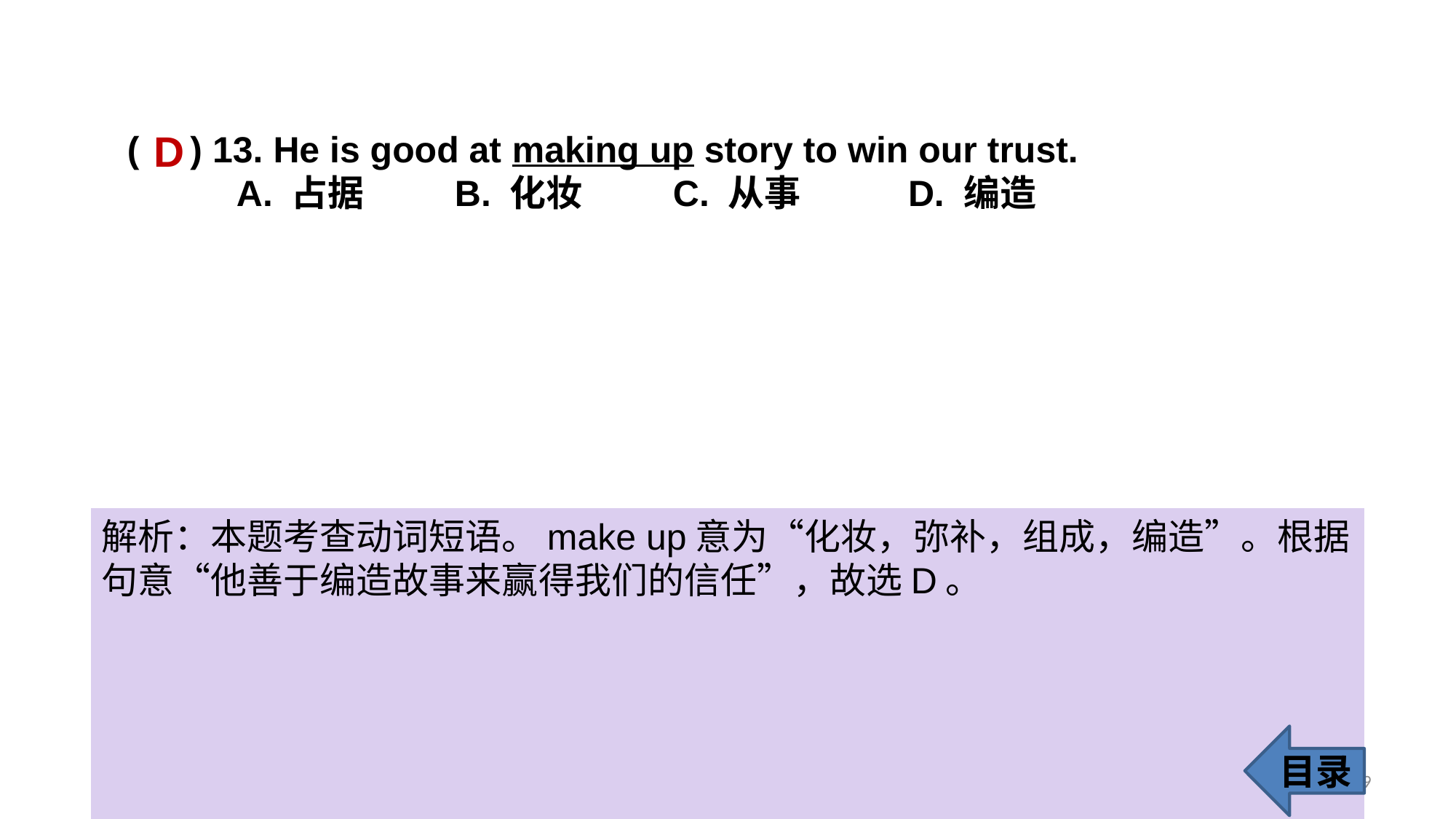

D
(     ) 13. He is good at making up story to win our trust.
	A. 占据 	B. 化妆 	C. 从事	 D. 编造

解析：本题考查动词短语。make up意为“化妆，弥补，组成，编造”。根据
句意“他善于编造故事来赢得我们的信任”，故选D。
目录
19